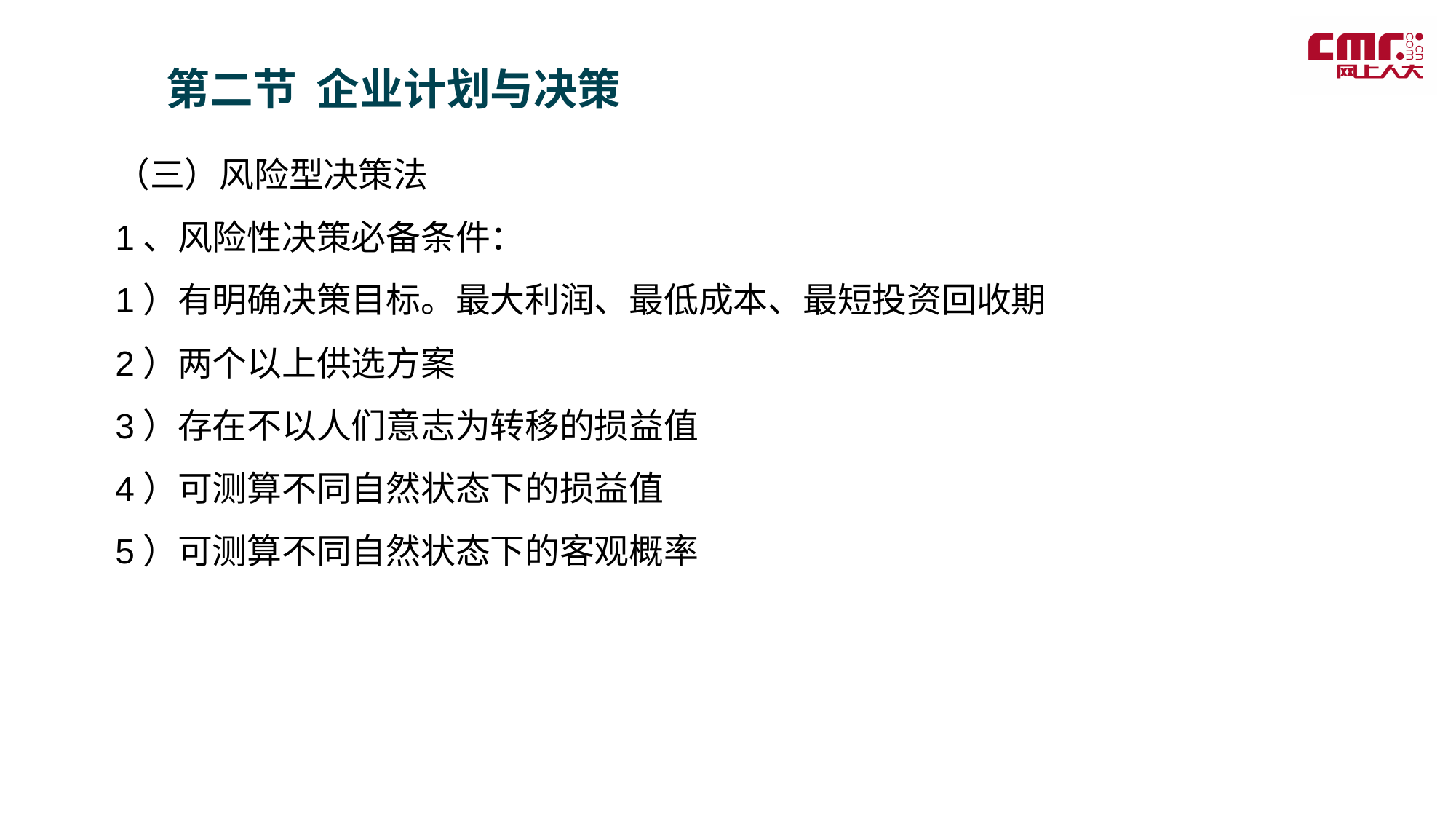

第二节  企业计划与决策
（三）风险型决策法
1、风险性决策必备条件：
1）有明确决策目标。最大利润、最低成本、最短投资回收期
2）两个以上供选方案
3）存在不以人们意志为转移的损益值
4）可测算不同自然状态下的损益值
5）可测算不同自然状态下的客观概率